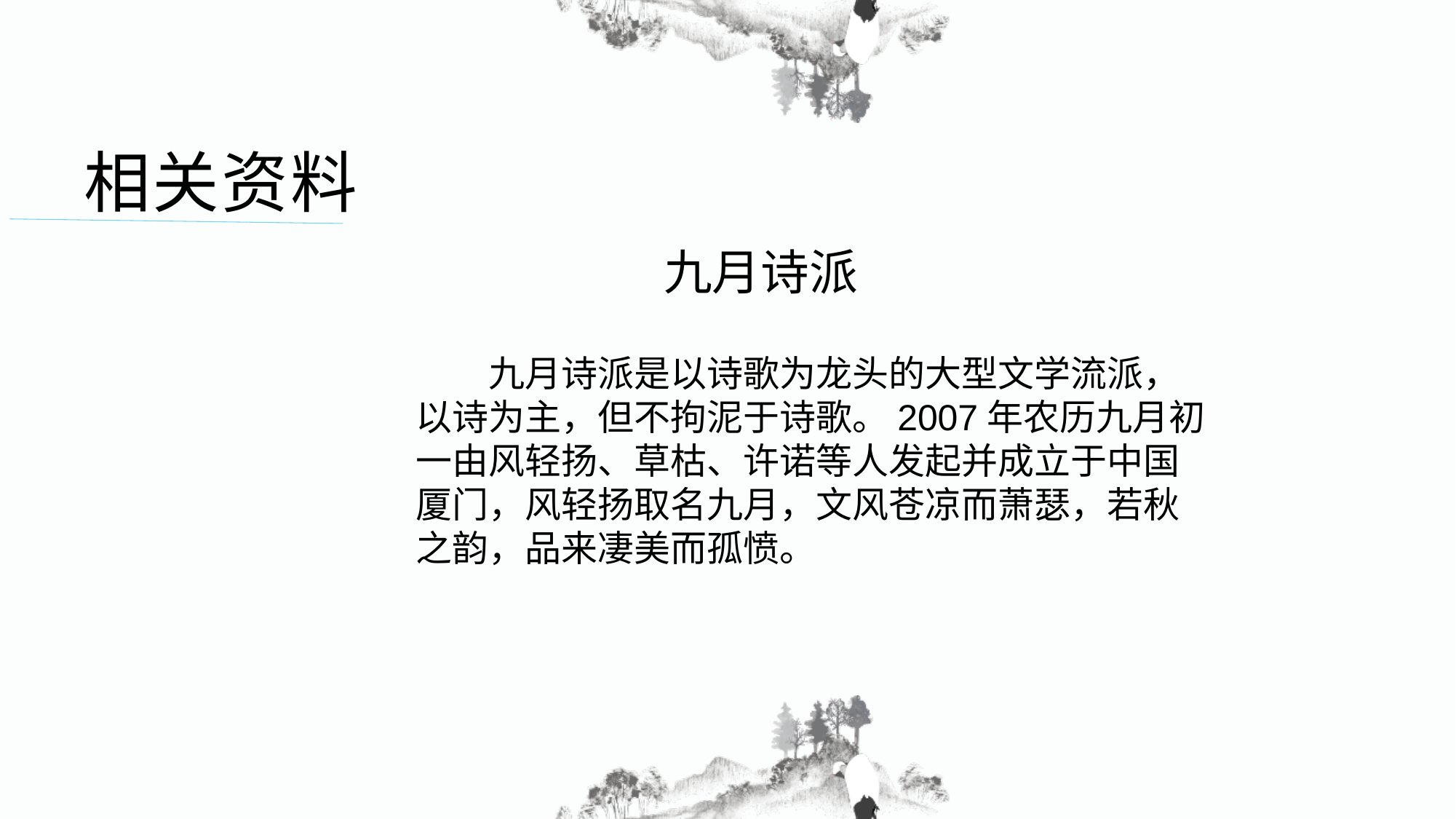

相关资料
九月诗派
九月诗派是以诗歌为龙头的大型文学流派，以诗为主，但不拘泥于诗歌。2007年农历九月初一由风轻扬、草枯、许诺等人发起并成立于中国厦门，风轻扬取名九月，文风苍凉而萧瑟，若秋之韵，品来凄美而孤愤。